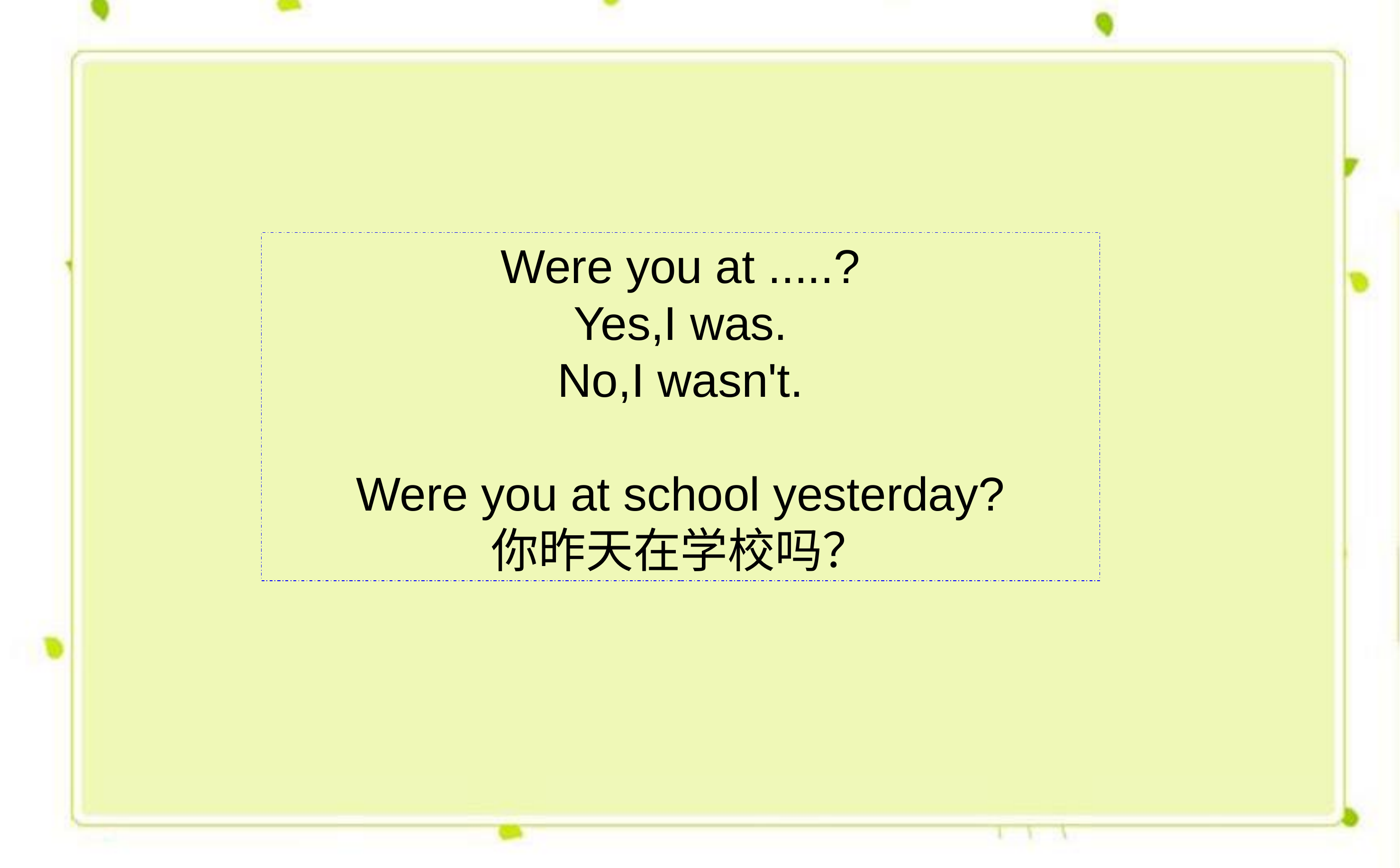

Were you at .....?
Yes,I was.
No,I wasn't.

Were you at school yesterday?
你昨天在学校吗？